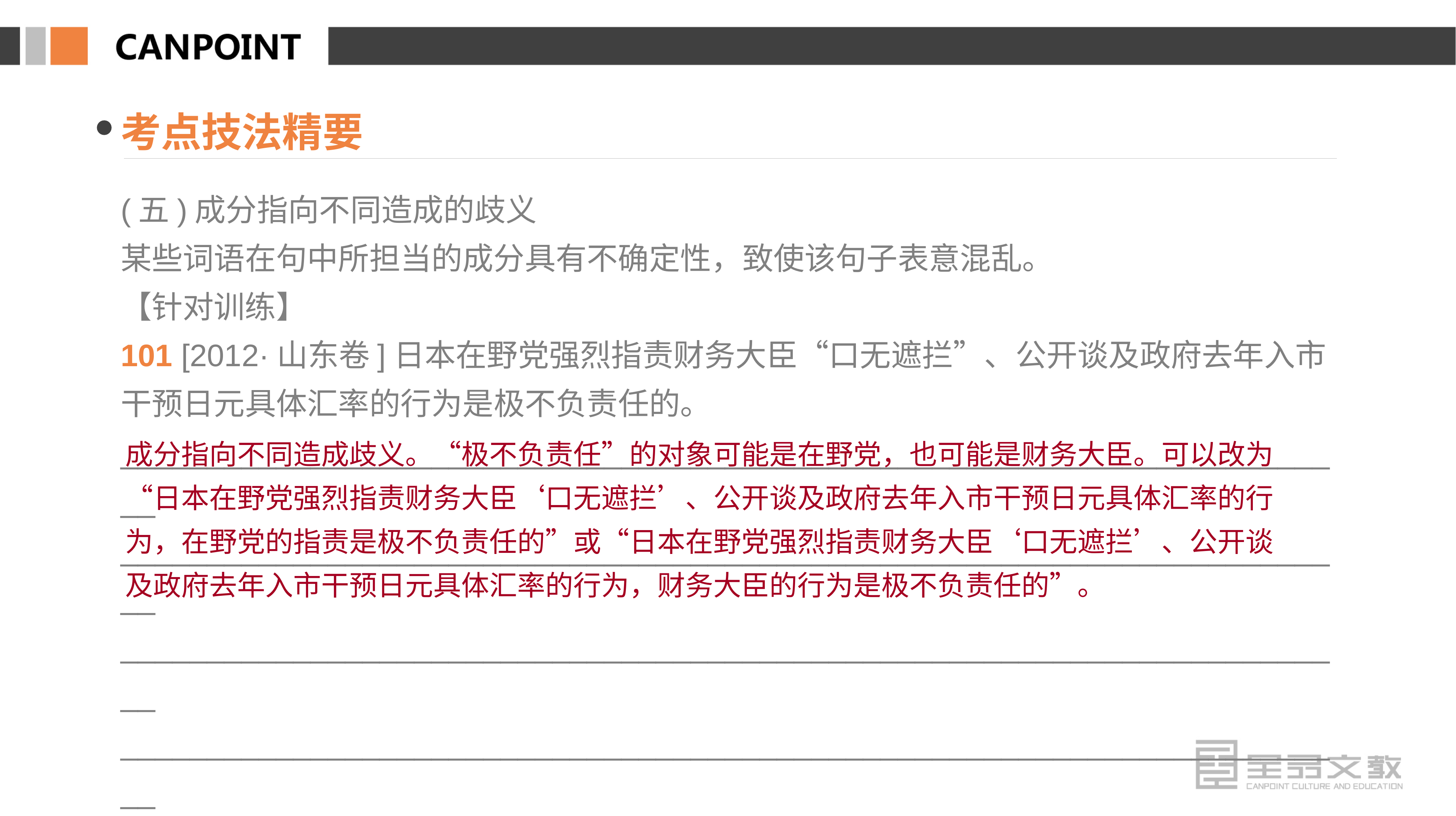

考点技法精要

(五)成分指向不同造成的歧义
某些词语在句中所担当的成分具有不确定性，致使该句子表意混乱。
【针对训练】
101 [2012·山东卷]日本在野党强烈指责财务大臣“口无遮拦”、公开谈及政府去年入市干预日元具体汇率的行为是极不负责任的。
________________________________________________________________________
________________________________________________________________________
________________________________________________________________________
________________________________________________________________________

成分指向不同造成歧义。“极不负责任”的对象可能是在野党，也可能是财务大臣。可以改为“日本在野党强烈指责财务大臣‘口无遮拦’、公开谈及政府去年入市干预日元具体汇率的行为，在野党的指责是极不负责任的”或“日本在野党强烈指责财务大臣‘口无遮拦’、公开谈及政府去年入市干预日元具体汇率的行为，财务大臣的行为是极不负责任的”。